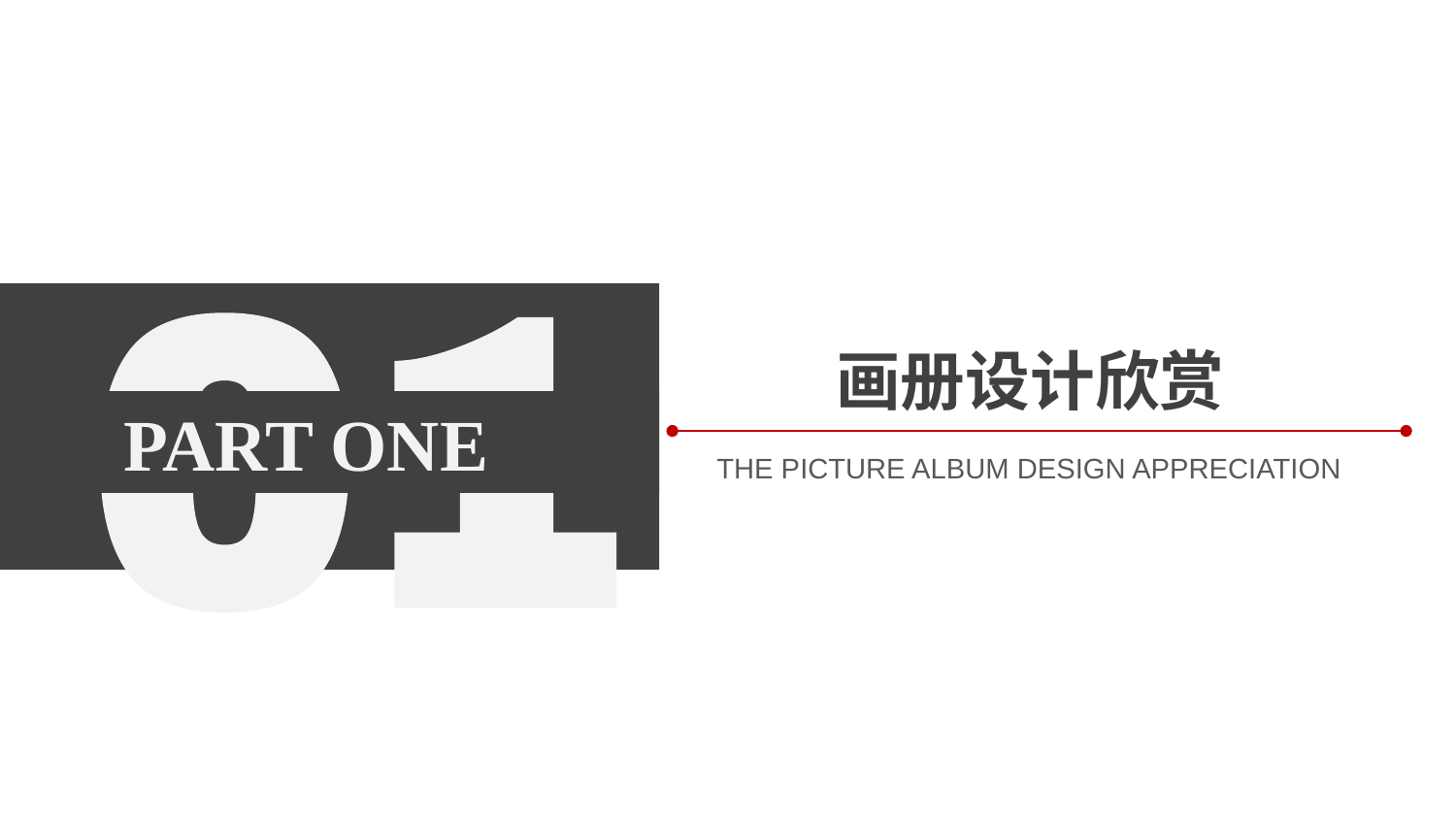

01
      PART ONE

画册设计欣赏
THE PICTURE ALBUM DESIGN APPRECIATION